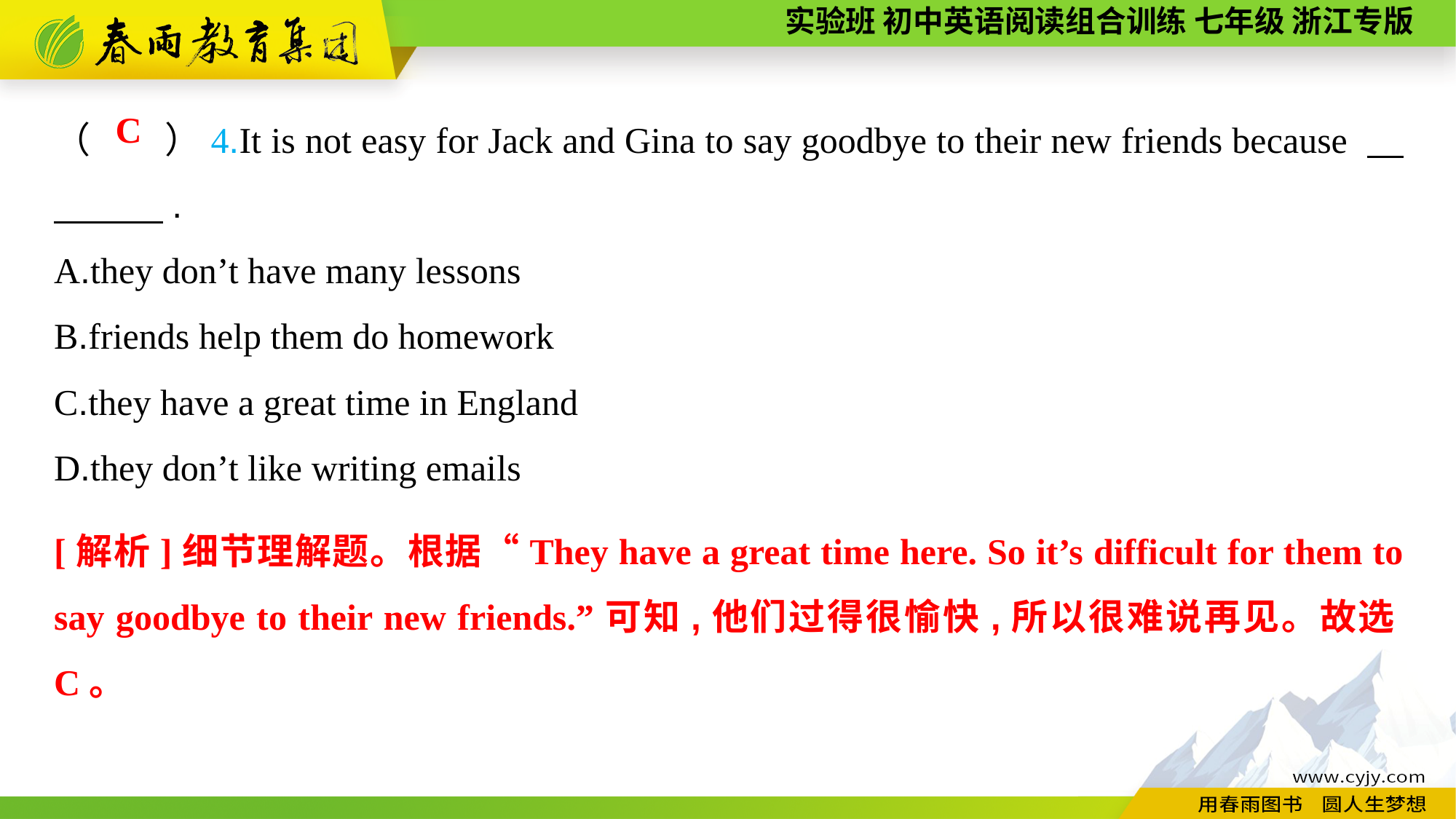

（　　）4.It is not easy for Jack and Gina to say goodbye to their new friends because 　　　　.
A.they don’t have many lessons
B.friends help them do homework
C.they have a great time in England
D.they don’t like writing emails
C
[解析]细节理解题。根据“They have a great time here. So it’s difficult for them to say goodbye to their new friends.”可知,他们过得很愉快,所以很难说再见。故选C。